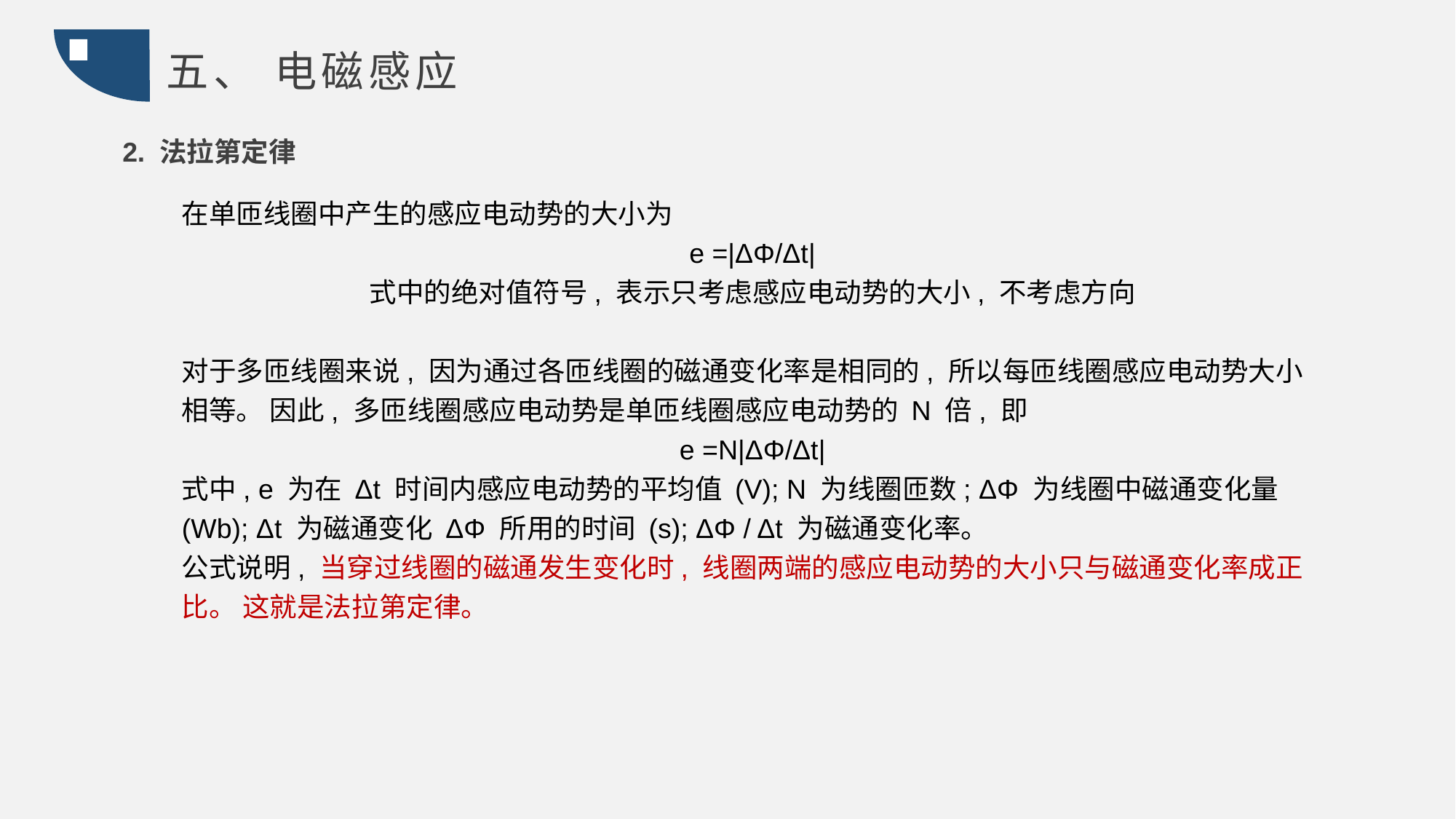

五、 电磁感应
2. 法拉第定律
在单匝线圈中产生的感应电动势的大小为
e =|ΔΦ/Δt|
式中的绝对值符号, 表示只考虑感应电动势的大小, 不考虑方向

对于多匝线圈来说, 因为通过各匝线圈的磁通变化率是相同的, 所以每匝线圈感应电动势大小相等。 因此, 多匝线圈感应电动势是单匝线圈感应电动势的 N 倍, 即
e =N|ΔΦ/Δt|
式中, e 为在 Δt 时间内感应电动势的平均值 (V); N 为线圈匝数; ΔΦ 为线圈中磁通变化量 (Wb); Δt 为磁通变化 ΔΦ 所用的时间 (s); ΔΦ / Δt 为磁通变化率。
公式说明, 当穿过线圈的磁通发生变化时, 线圈两端的感应电动势的大小只与磁通变化率成正比。 这就是法拉第定律。